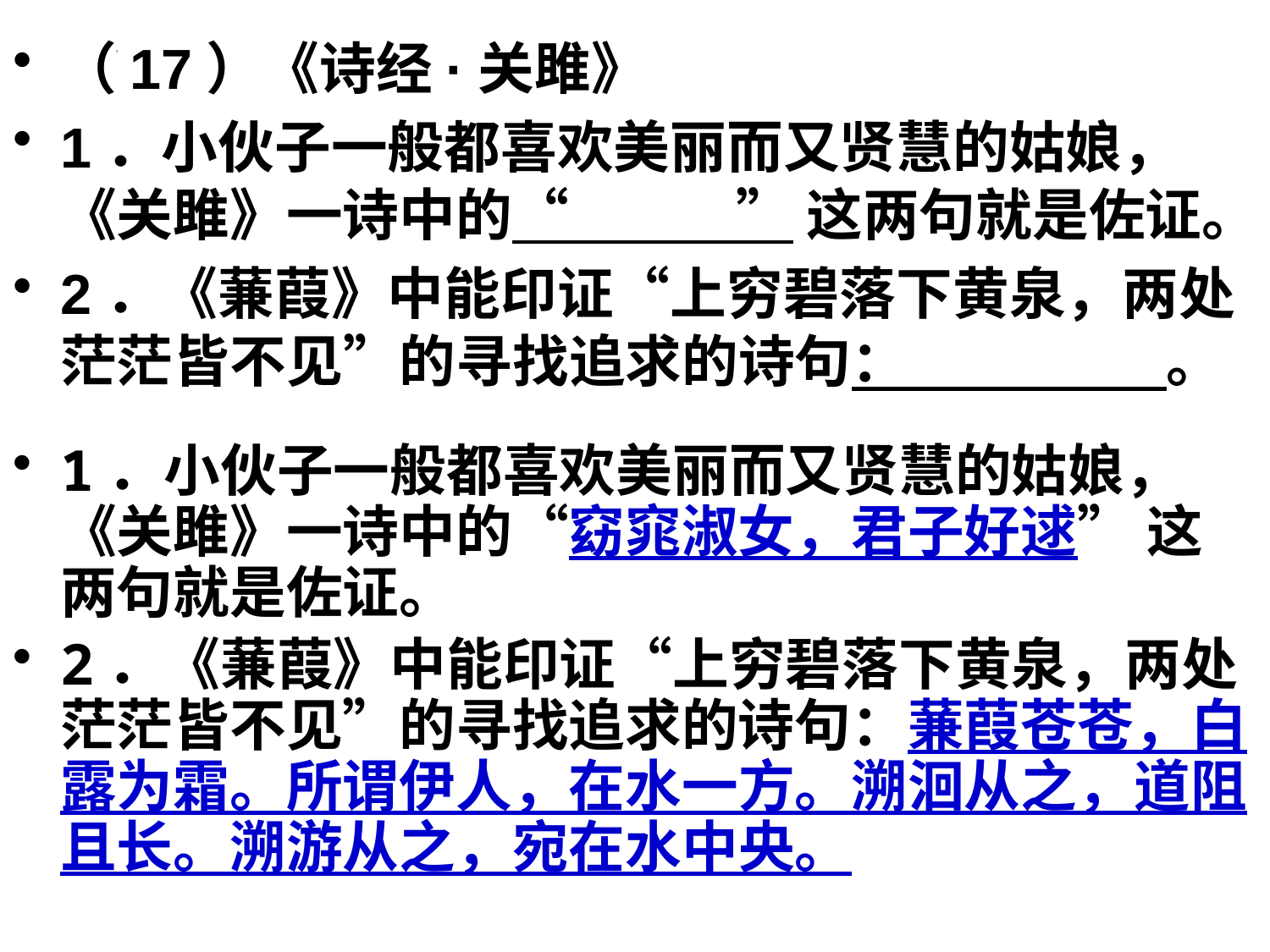

（17）《诗经·关雎》
1．小伙子一般都喜欢美丽而又贤慧的姑娘，《关雎》一诗中的“             ” 这两句就是佐证。
2．《蒹葭》中能印证“上穷碧落下黄泉，两处茫茫皆不见”的寻找追求的诗句：                    。
#
1．小伙子一般都喜欢美丽而又贤慧的姑娘，《关雎》一诗中的“窈窕淑女，君子好逑” 这两句就是佐证。
2．《蒹葭》中能印证“上穷碧落下黄泉，两处茫茫皆不见”的寻找追求的诗句：蒹葭苍苍，白露为霜。所谓伊人，在水一方。溯洄从之，道阻且长。溯游从之，宛在水中央。